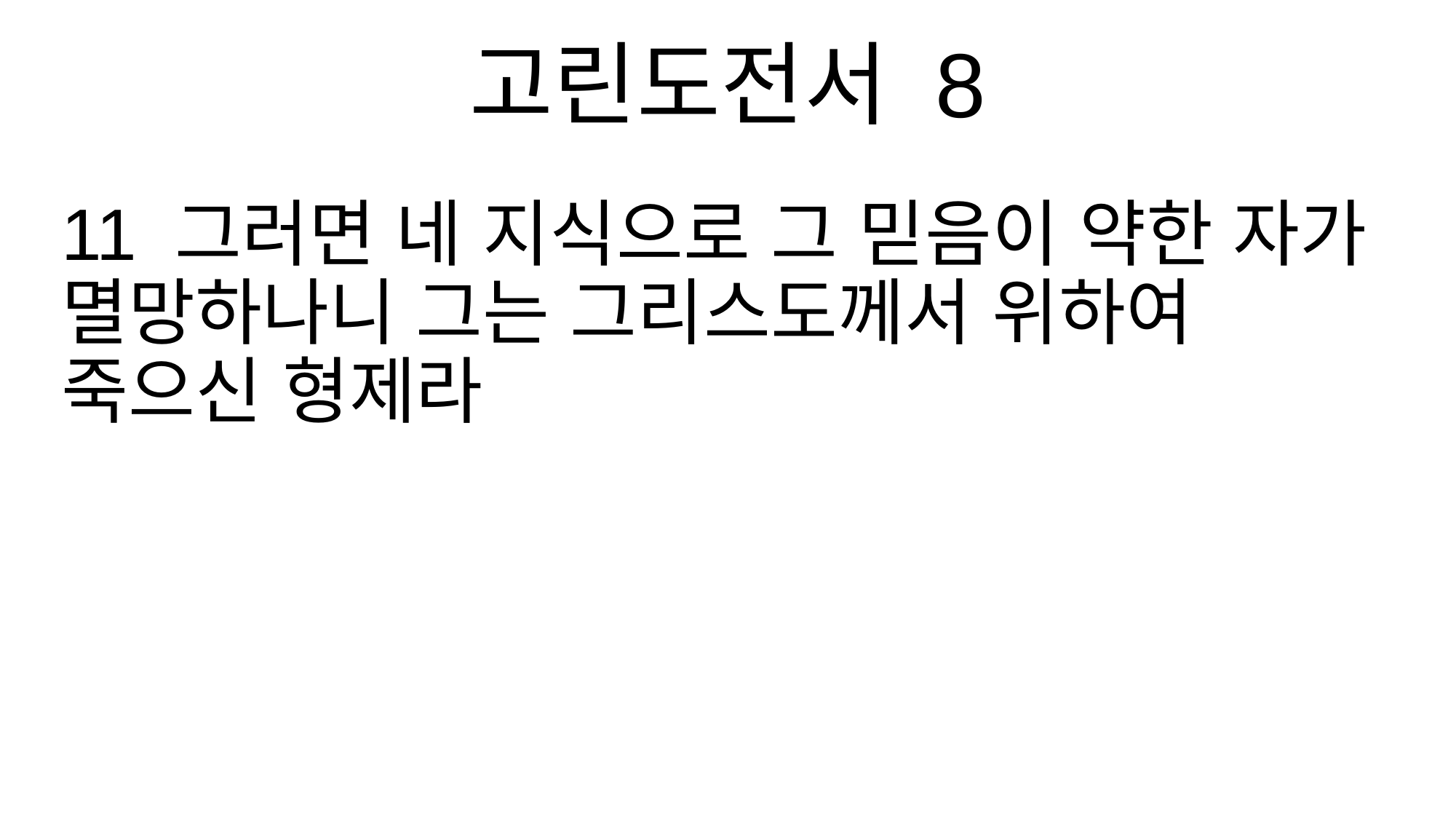

고린도전서 8
11 그러면 네 지식으로 그 믿음이 약한 자가 멸망하나니 그는 그리스도께서 위하여 죽으신 형제라